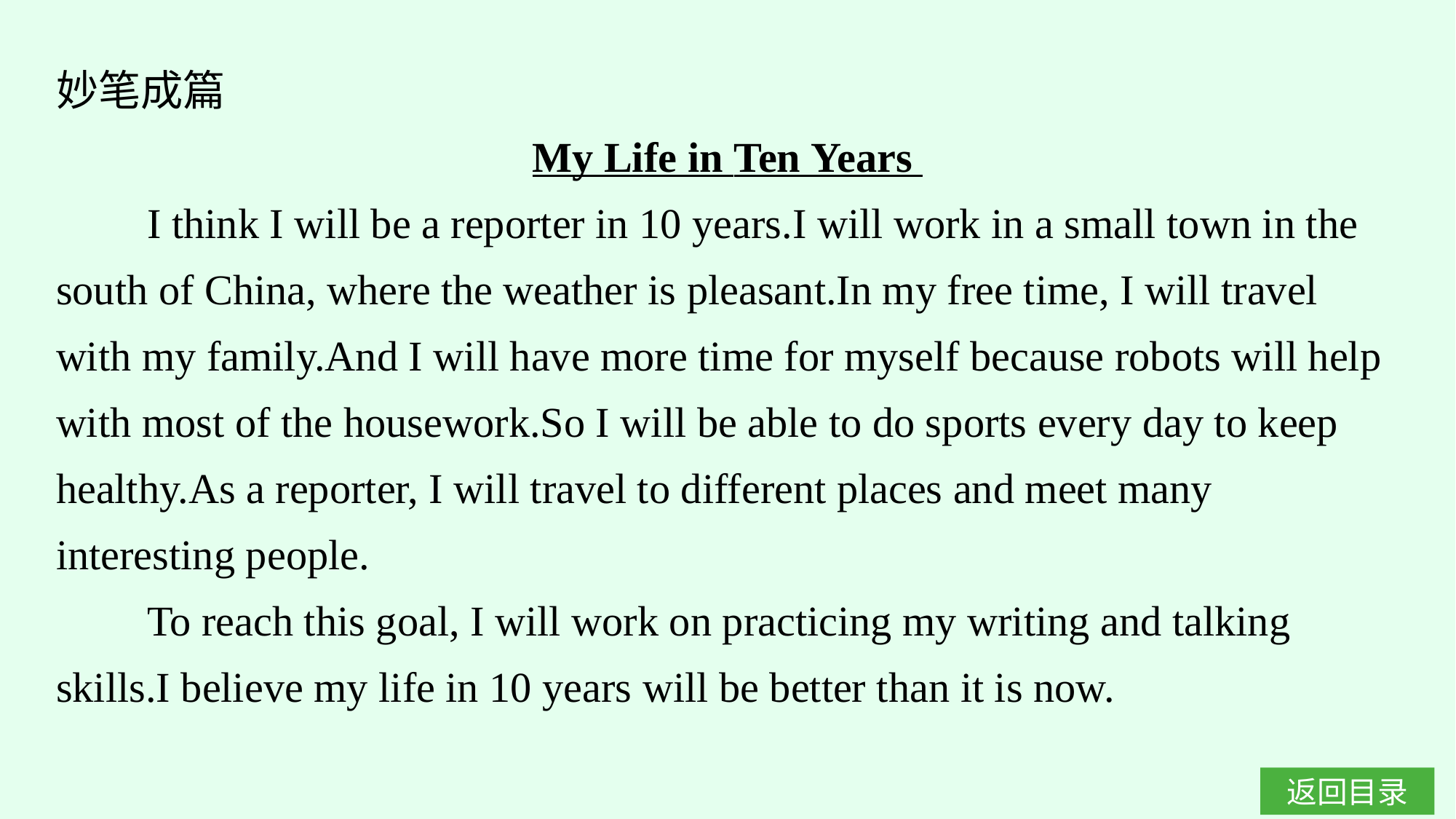

妙笔成篇
My Life in Ten Years
I think I will be a reporter in 10 years.I will work in a small town in the south of China, where the weather is pleasant.In my free time, I will travel with my family.And I will have more time for myself because robots will help with most of the housework.So I will be able to do sports every day to keep healthy.As a reporter, I will travel to different places and meet many interesting people.
To reach this goal, I will work on practicing my writing and talking skills.I believe my life in 10 years will be better than it is now.